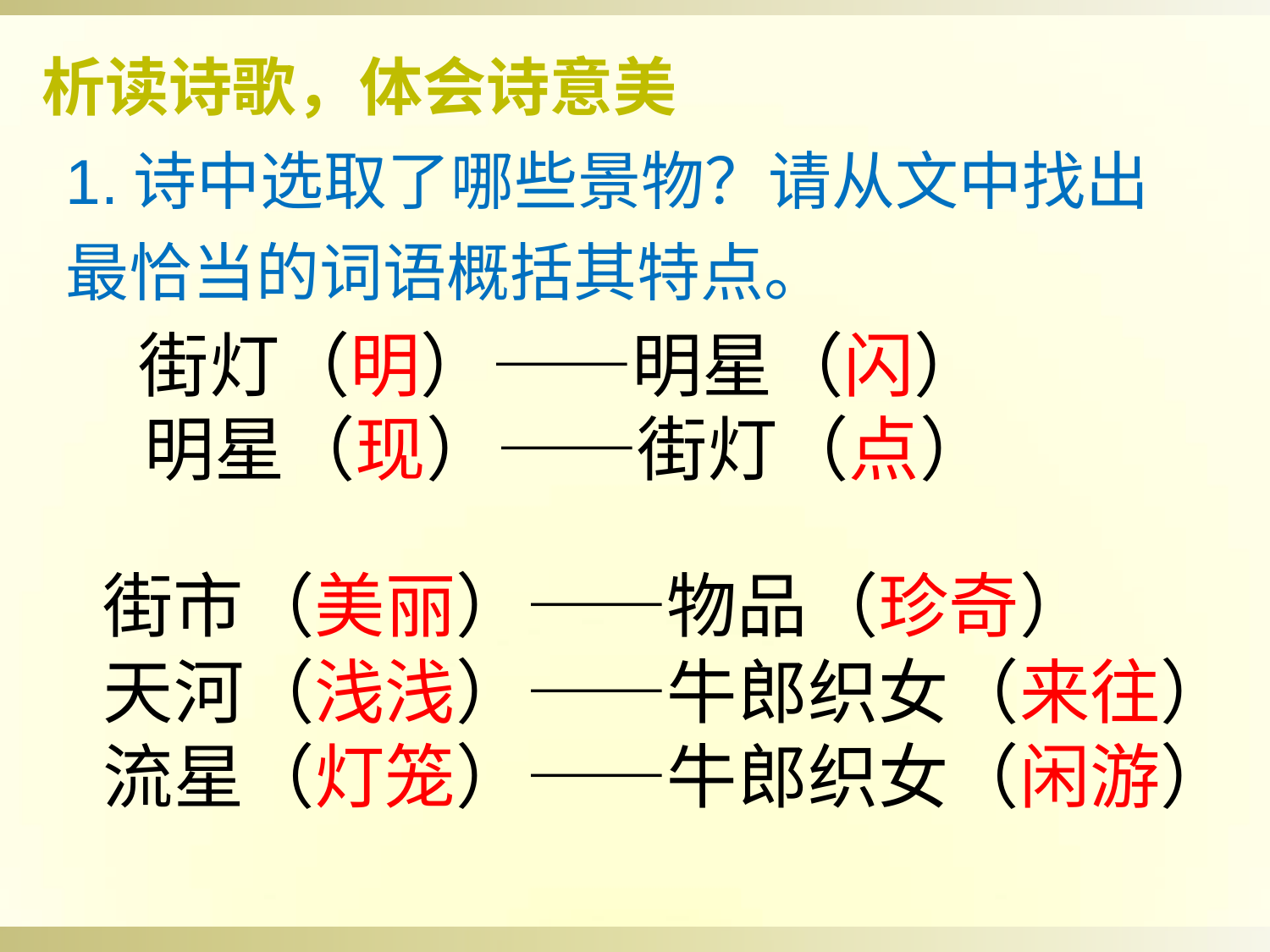

析读诗歌，体会诗意美
1.诗中选取了哪些景物？请从文中找出最恰当的词语概括其特点。
街灯（明）——明星（闪）
明星（现）——街灯（点）
街市（美丽）——物品（珍奇）

天河（浅浅）——牛郎织女（来往）
流星（灯笼）——牛郎织女（闲游）